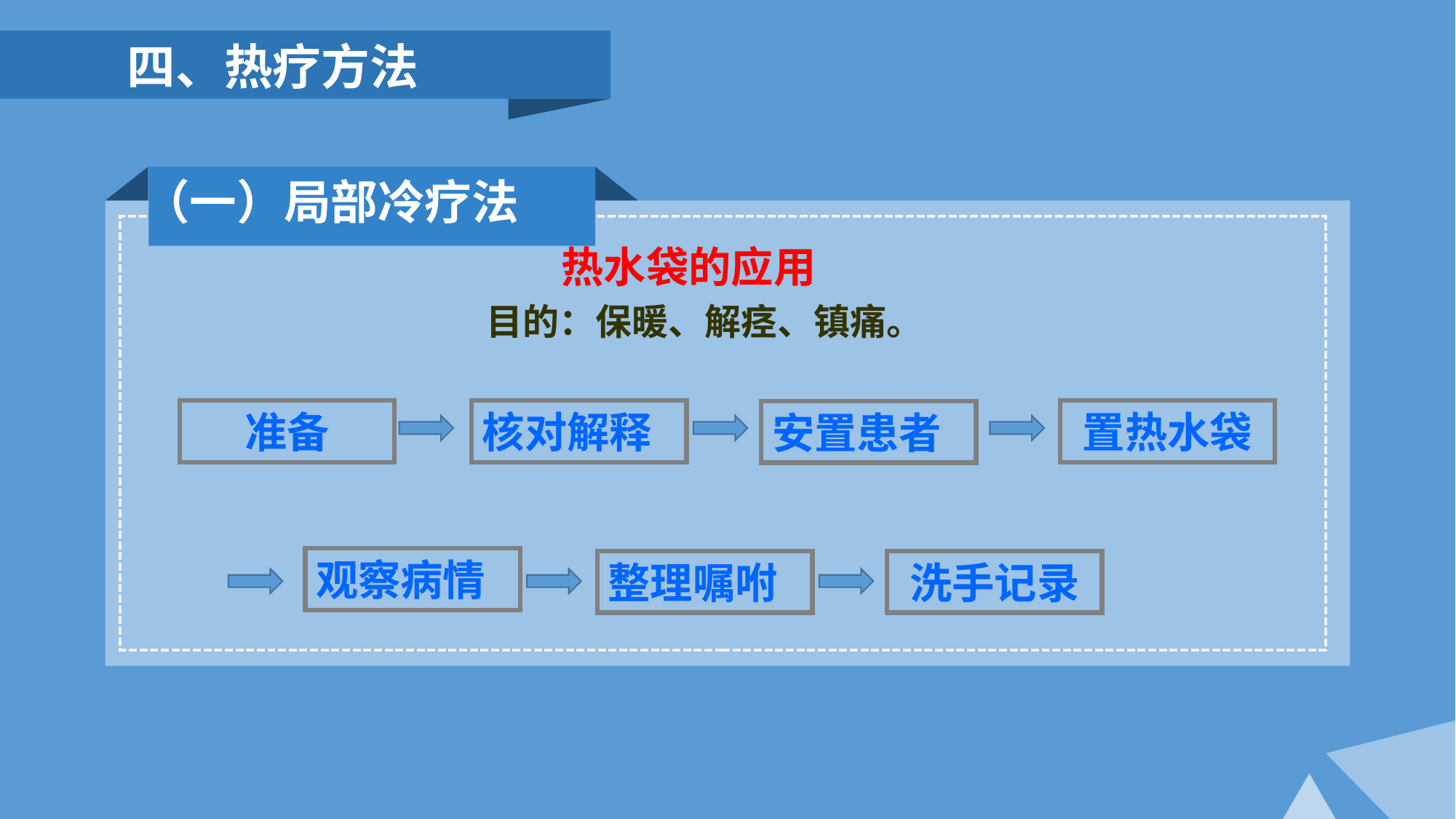

四、热疗方法

       （一）局部冷疗法

热水袋的应用

目的：保暖、解痉、镇痛。

核对解释
置热水袋
准备
安置患者

观察病情
洗手记录
整理嘱咐